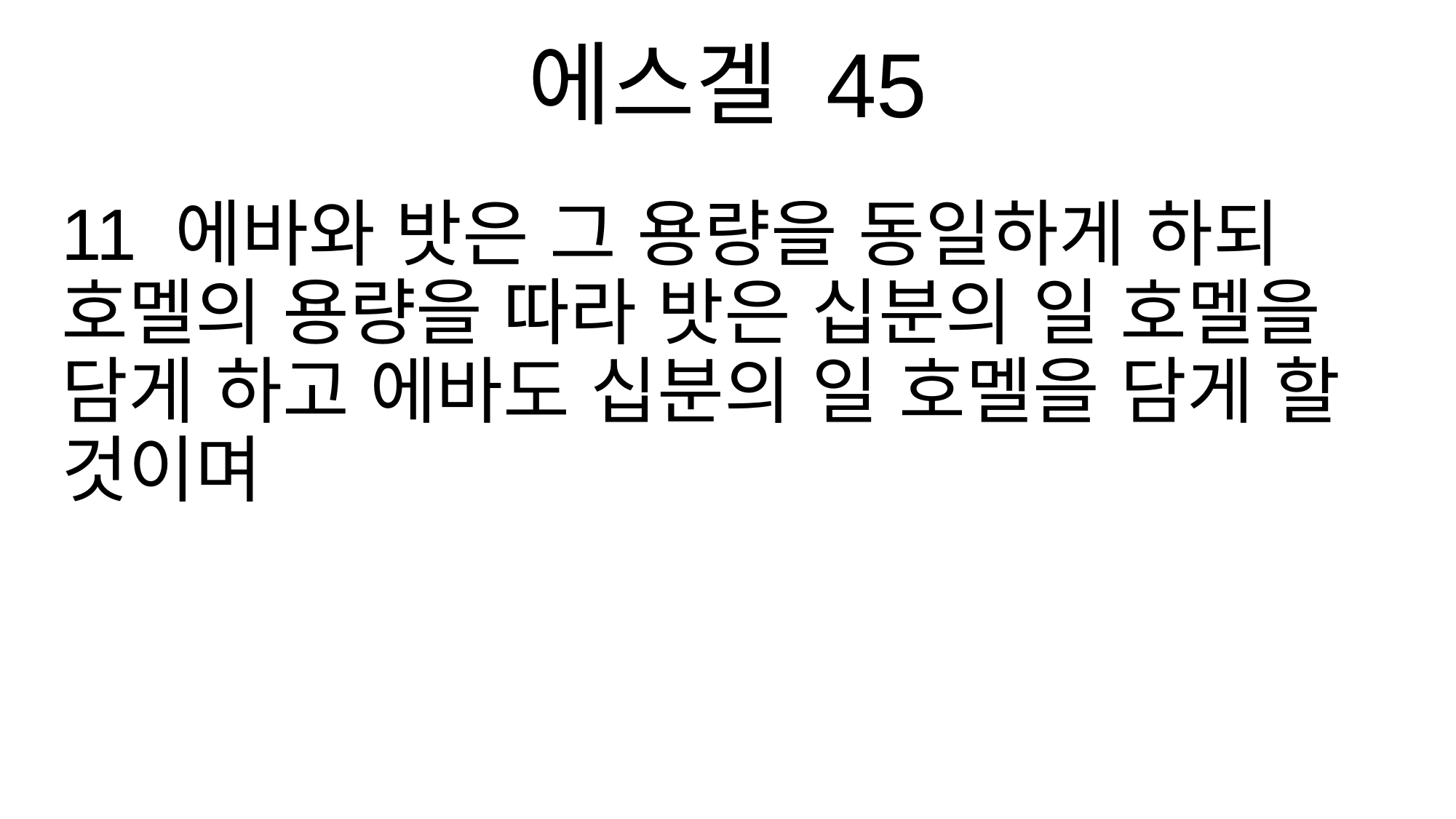

에스겔 45
11 에바와 밧은 그 용량을 동일하게 하되 호멜의 용량을 따라 밧은 십분의 일 호멜을 담게 하고 에바도 십분의 일 호멜을 담게 할 것이며